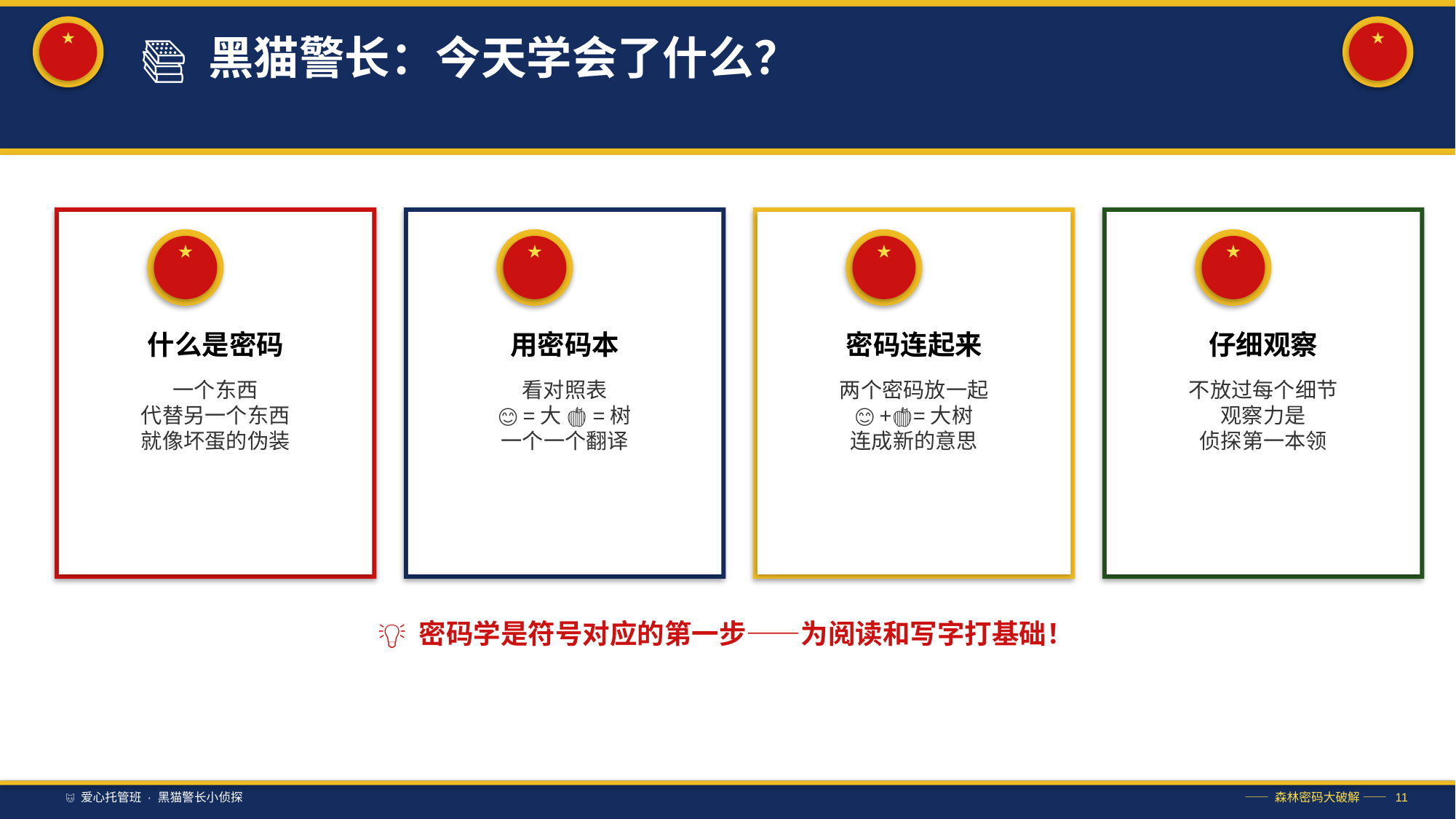

★
★

📚 黑猫警长：今天学会了什么？

★
★
★
★

什么是密码
用密码本
密码连起来
仔细观察
一个东西
代替另一个东西
就像坏蛋的伪装
看对照表
😊=大 🍎=树
一个一个翻译
两个密码放一起
😊+🍎=大树
连成新的意思
不放过每个细节
观察力是
侦探第一本领
💡 密码学是符号对应的第一步——为阅读和写字打基础！

🐱 爱心托管班 · 黑猫警长小侦探
—— 森林密码大破解 ——  11